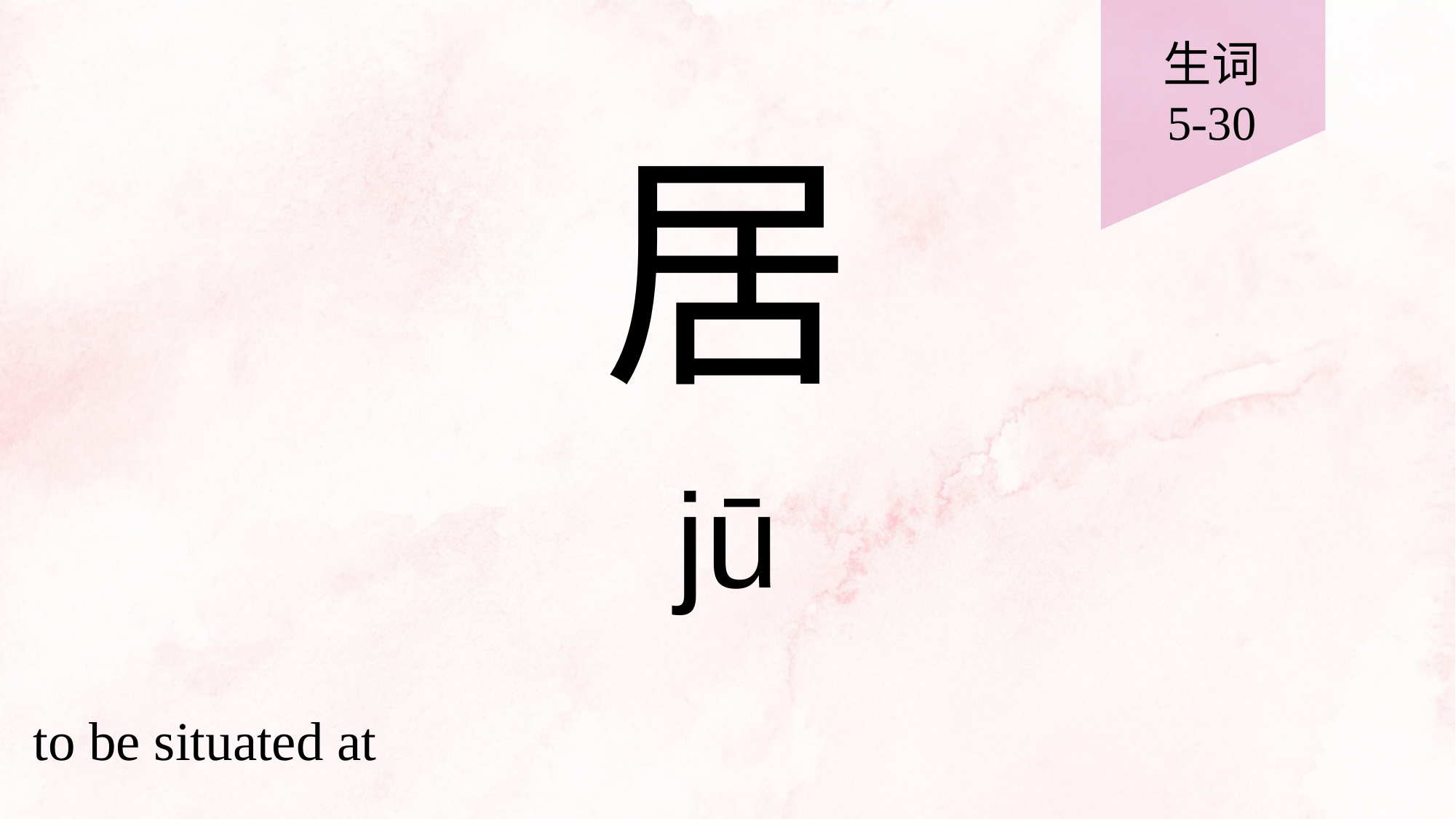

生词
5-30
# 居
jū
to be situated at